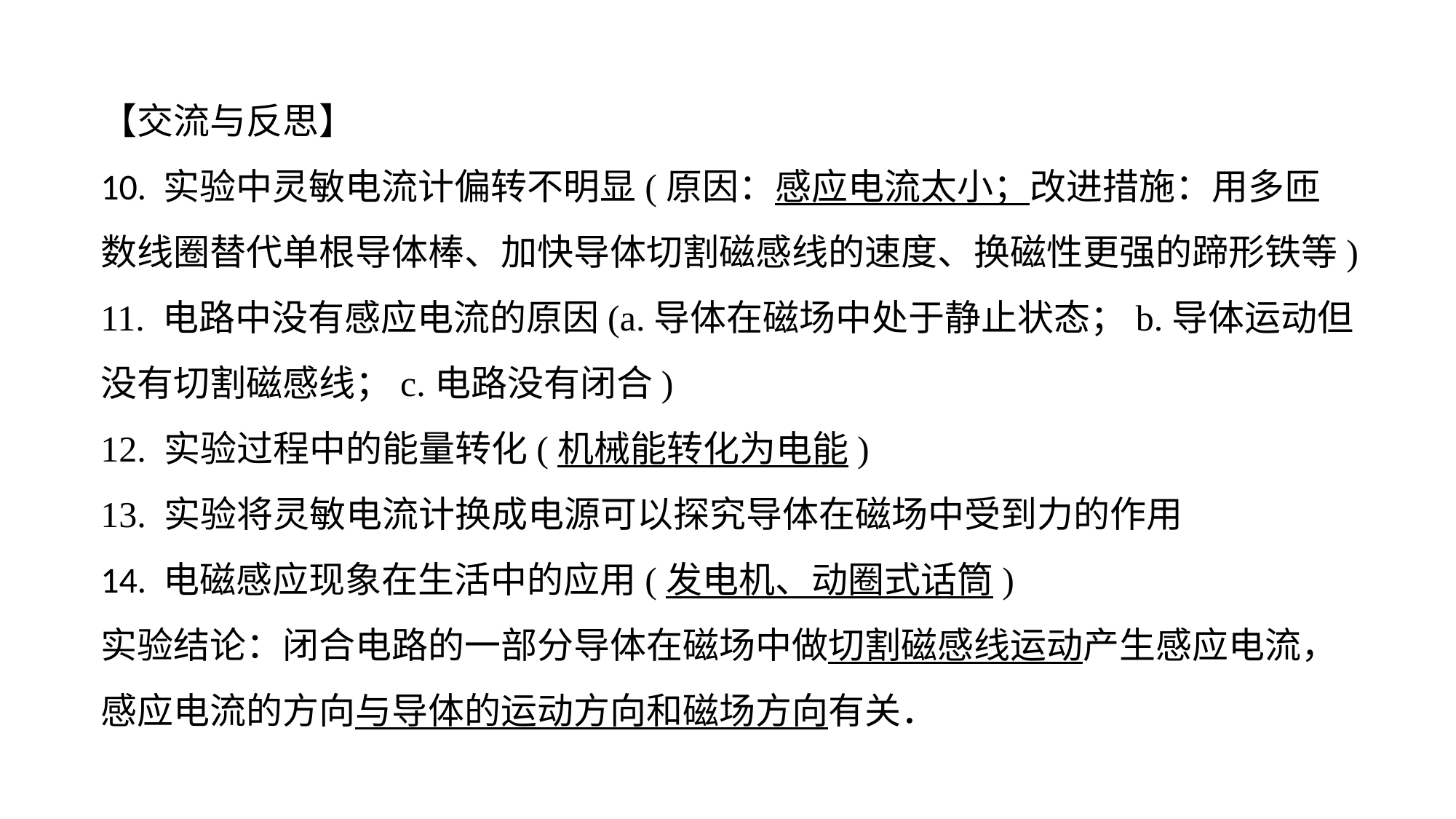

【交流与反思】10. 实验中灵敏电流计偏转不明显(原因：感应电流太小；改进措施：用多匝
数线圈替代单根导体棒、加快导体切割磁感线的速度、换磁性更强的蹄形铁等)11. 电路中没有感应电流的原因(a.导体在磁场中处于静止状态；b.导体运动但没有切割磁感线；c.电路没有闭合)12. 实验过程中的能量转化(机械能转化为电能) 13. 实验将灵敏电流计换成电源可以探究导体在磁场中受到力的作用14. 电磁感应现象在生活中的应用(发电机、动圈式话筒)实验结论：闭合电路的一部分导体在磁场中做切割磁感线运动产生感应电流，感应电流的方向与导体的运动方向和磁场方向有关．